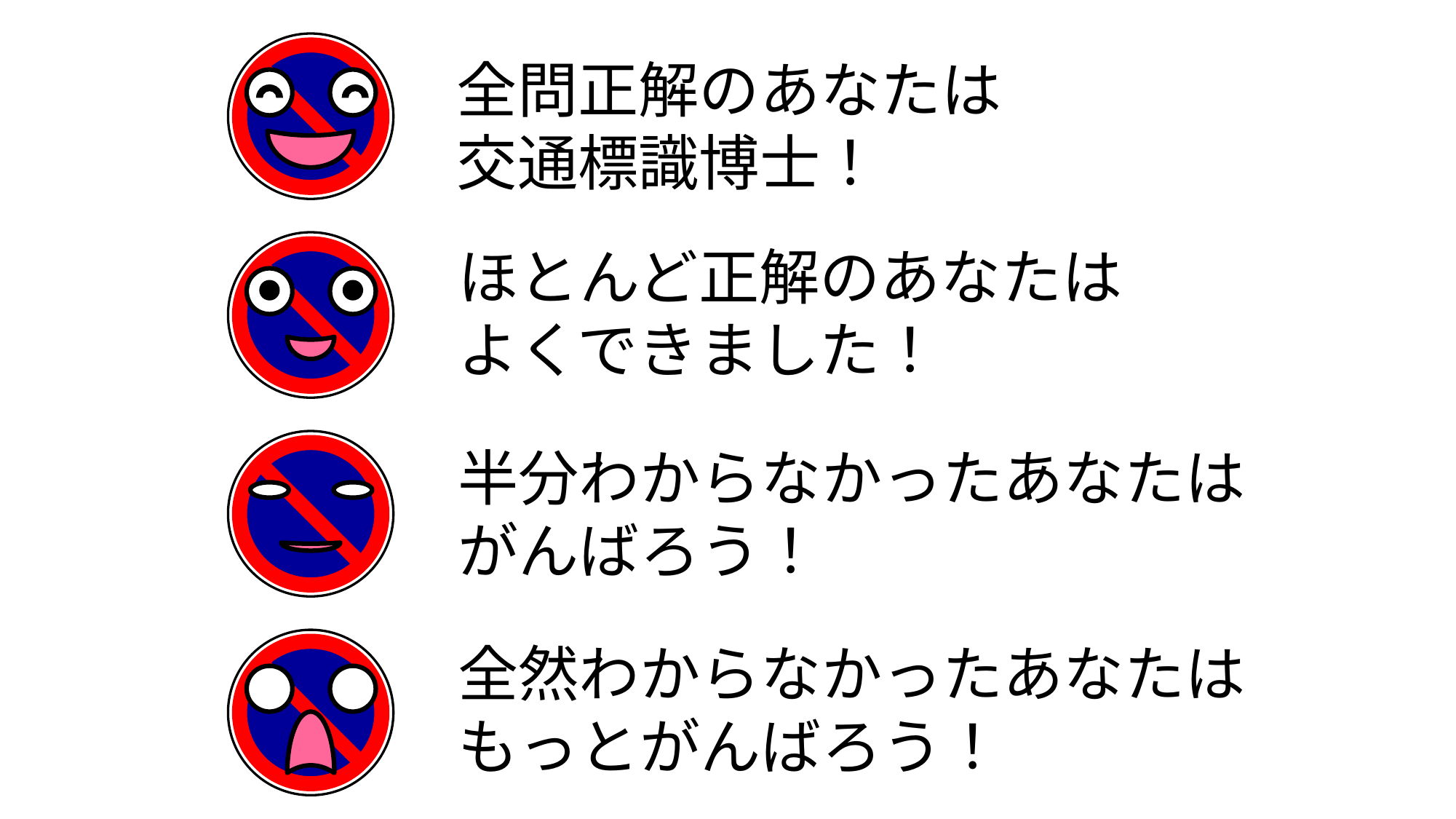

全問正解のあなたは
交通標識博士！

ほとんど正解のあなたは
よくできました！

半分わからなかったあなたは
がんばろう！

全然わからなかったあなたは
もっとがんばろう！